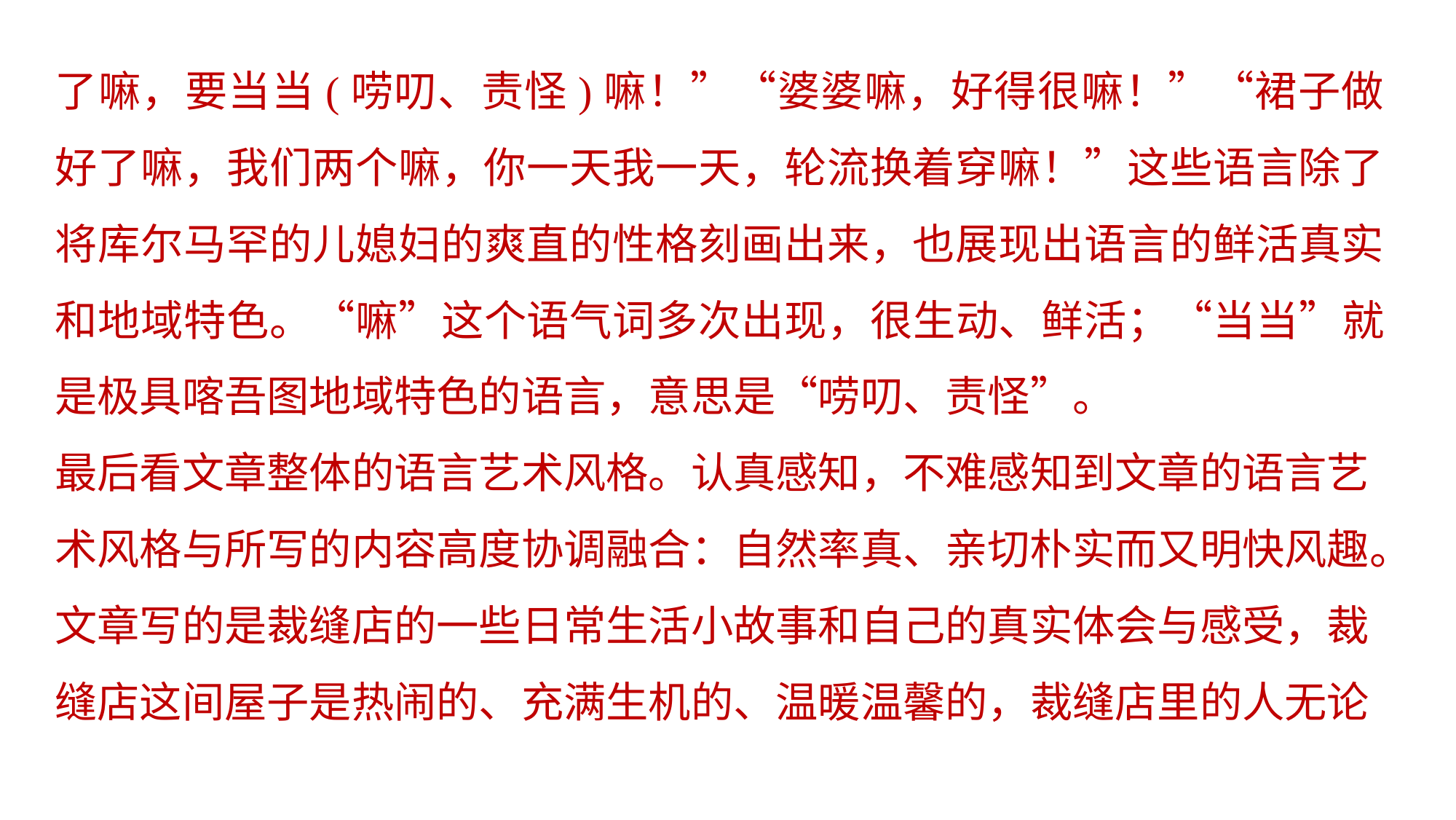

了嘛，要当当(唠叨、责怪)嘛！”“婆婆嘛，好得很嘛！”“裙子做好了嘛，我们两个嘛，你一天我一天，轮流换着穿嘛！”这些语言除了将库尔马罕的儿媳妇的爽直的性格刻画出来，也展现出语言的鲜活真实和地域特色。“嘛”这个语气词多次出现，很生动、鲜活；“当当”就是极具喀吾图地域特色的语言，意思是“唠叨、责怪”。
最后看文章整体的语言艺术风格。认真感知，不难感知到文章的语言艺术风格与所写的内容高度协调融合：自然率真、亲切朴实而又明快风趣。文章写的是裁缝店的一些日常生活小故事和自己的真实体会与感受，裁缝店这间屋子是热闹的、充满生机的、温暖温馨的，裁缝店里的人无论